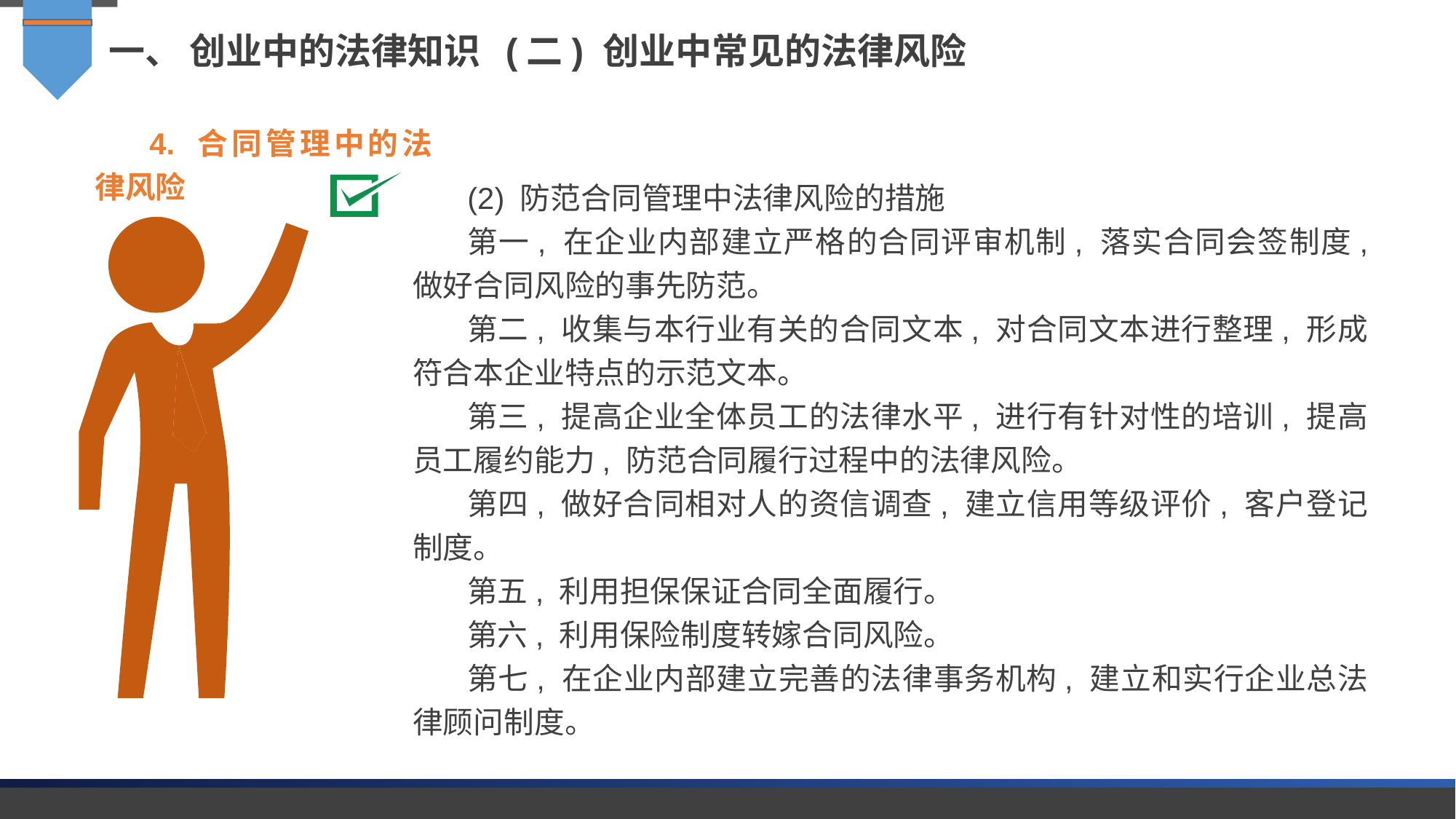

一、 创业中的法律知识  (二) 创业中常见的法律风险
4. 合同管理中的法律风险
(2) 防范合同管理中法律风险的措施
第一, 在企业内部建立严格的合同评审机制, 落实合同会签制度, 做好合同风险的事先防范。
第二, 收集与本行业有关的合同文本, 对合同文本进行整理, 形成符合本企业特点的示范文本。
第三, 提高企业全体员工的法律水平, 进行有针对性的培训, 提高员工履约能力, 防范合同履行过程中的法律风险。
第四, 做好合同相对人的资信调查, 建立信用等级评价, 客户登记制度。
第五, 利用担保保证合同全面履行。
第六, 利用保险制度转嫁合同风险。
第七, 在企业内部建立完善的法律事务机构, 建立和实行企业总法律顾问制度。